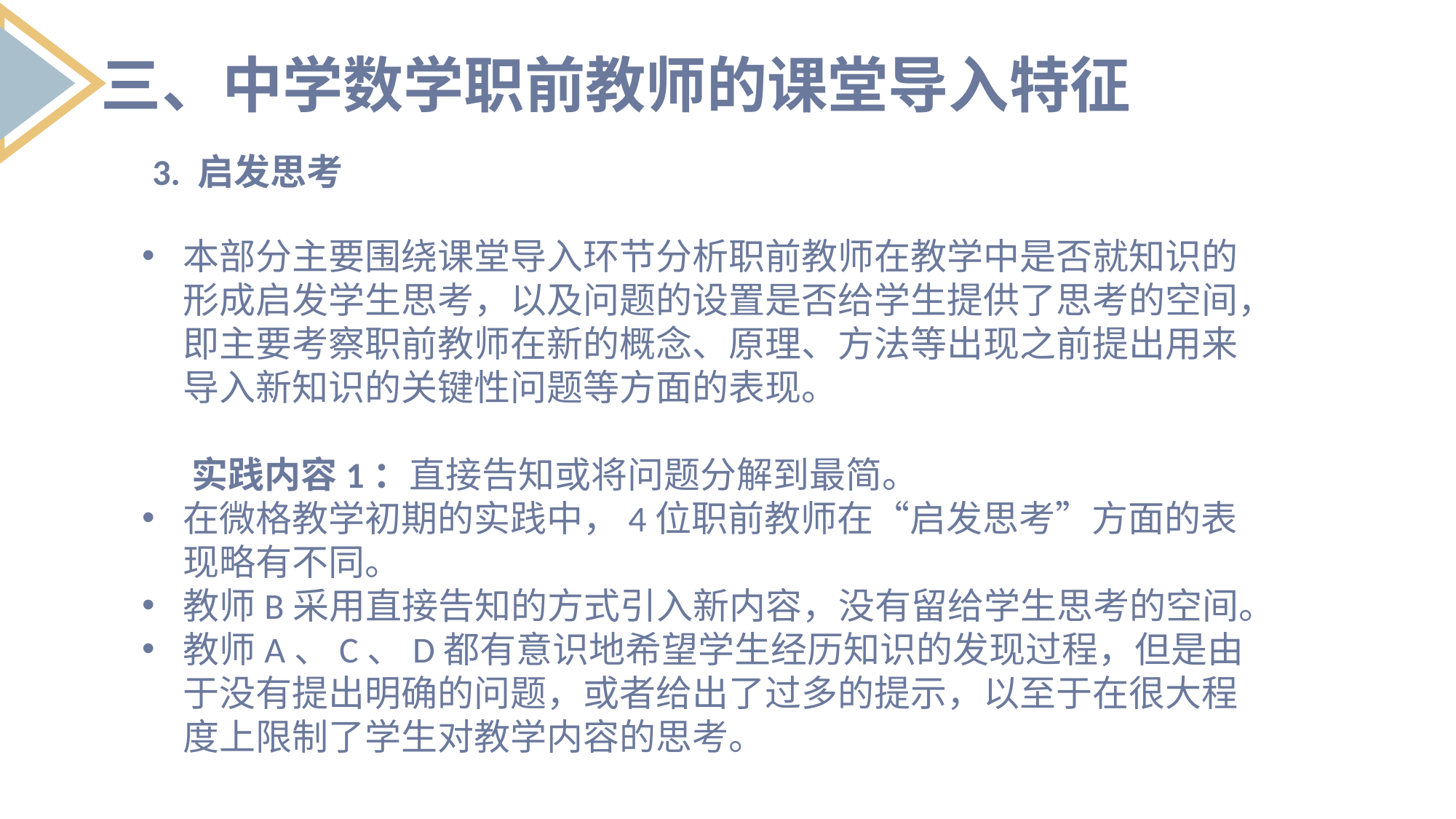

三、中学数学职前教师的课堂导入特征

3. 启发思考
本部分主要围绕课堂导入环节分析职前教师在教学中是否就知识的形成启发学生思考，以及问题的设置是否给学生提供了思考的空间，即主要考察职前教师在新的概念、原理、方法等出现之前提出用来导入新知识的关键性问题等方面的表现。

     实践内容1：直接告知或将问题分解到最简。
在微格教学初期的实践中，4位职前教师在“启发思考”方面的表现略有不同。
教师B采用直接告知的方式引入新内容，没有留给学生思考的空间。
教师A、C、D都有意识地希望学生经历知识的发现过程，但是由于没有提出明确的问题，或者给出了过多的提示，以至于在很大程度上限制了学生对教学内容的思考。